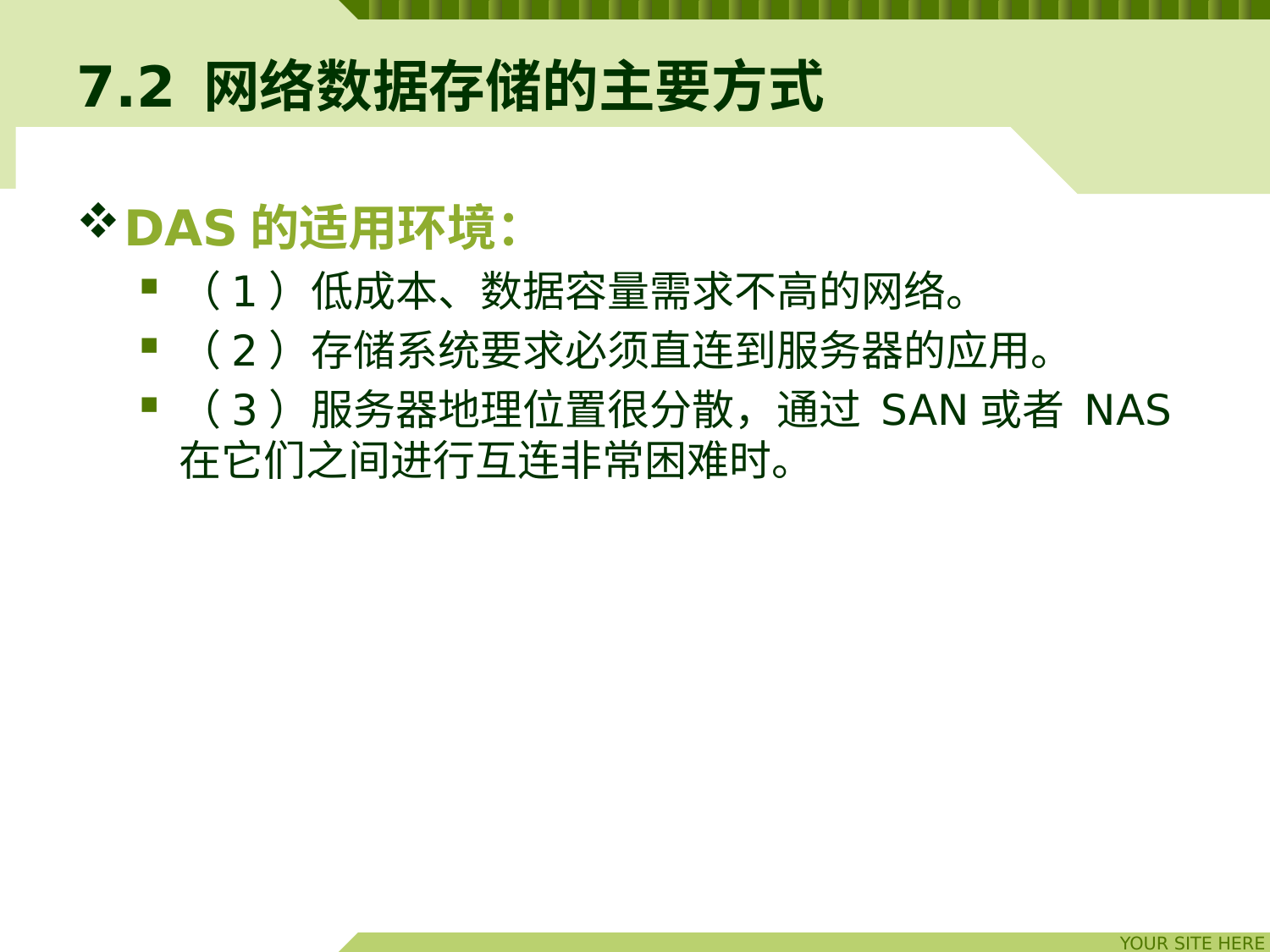

# 7.2	网络数据存储的主要方式
DAS的适用环境：
（1）低成本、数据容量需求不高的网络。
（2）存储系统要求必须直连到服务器的应用。
（3）服务器地理位置很分散，通过 SAN或者 NAS在它们之间进行互连非常困难时。